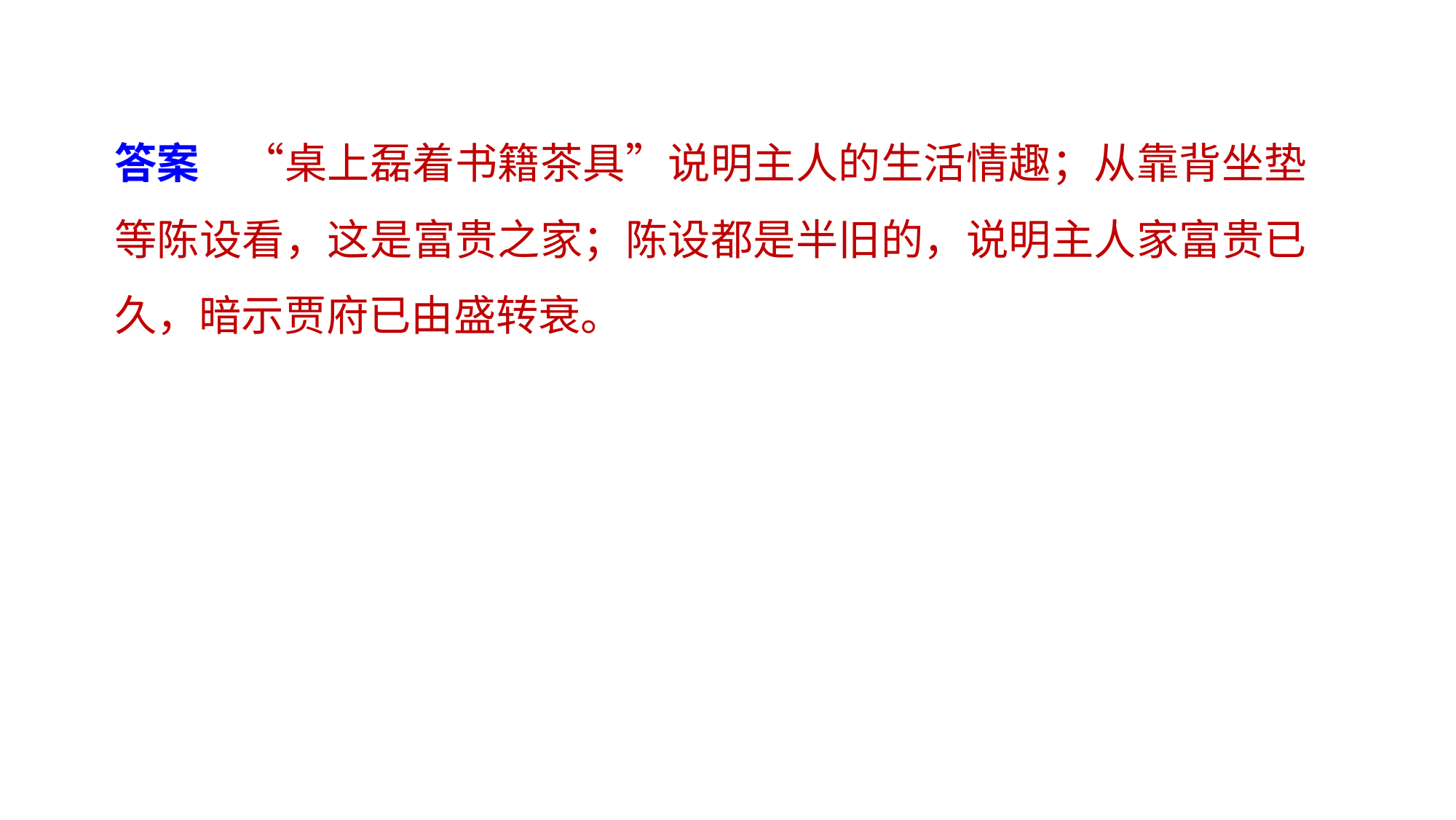

答案　“桌上磊着书籍茶具”说明主人的生活情趣；从靠背坐垫等陈设看，这是富贵之家；陈设都是半旧的，说明主人家富贵已久，暗示贾府已由盛转衰。